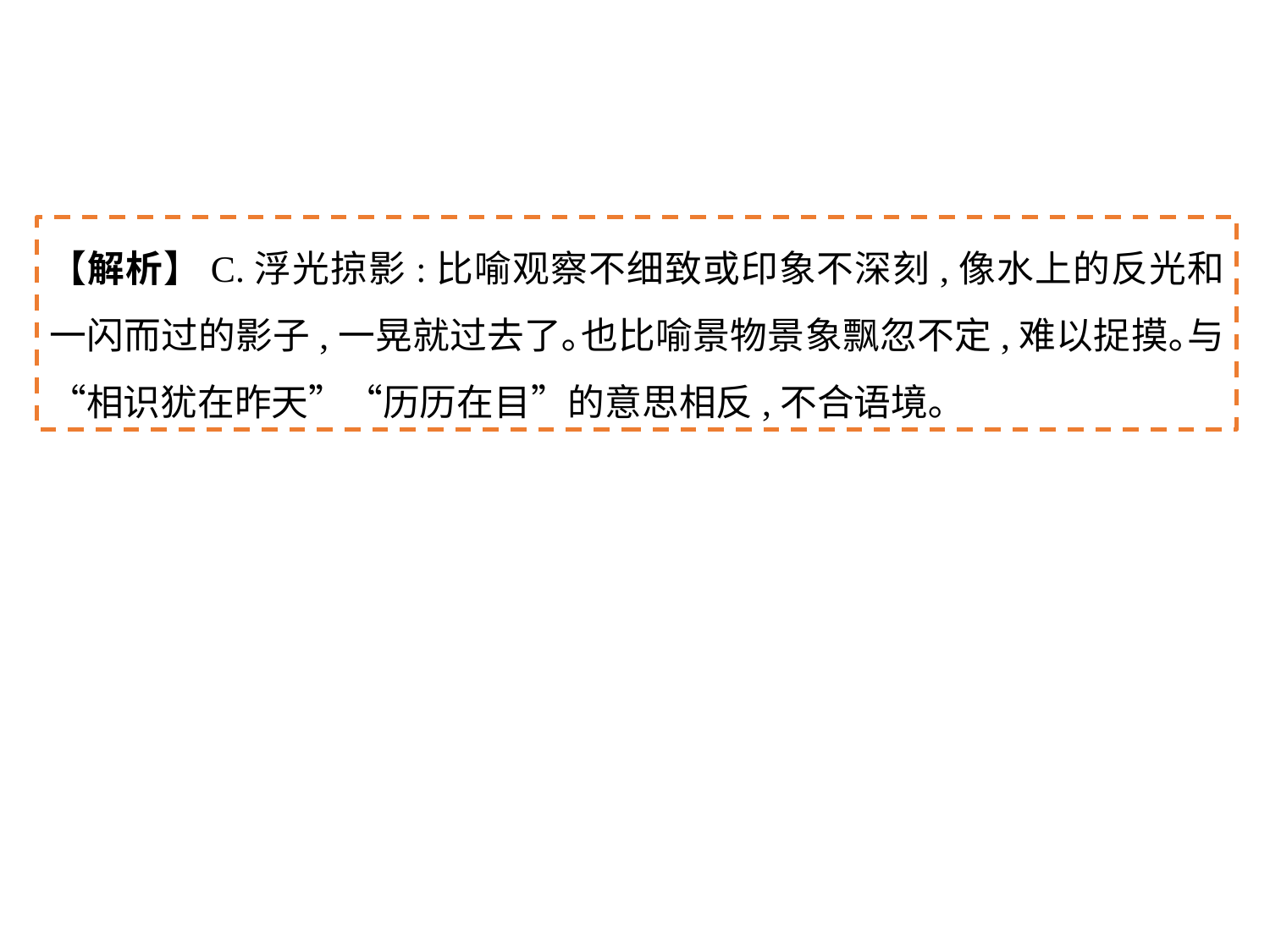

【解析】C.浮光掠影:比喻观察不细致或印象不深刻,像水上的反光和一闪而过的影子,一晃就过去了｡也比喻景物景象飘忽不定,难以捉摸｡与“相识犹在昨天”“历历在目”的意思相反,不合语境｡